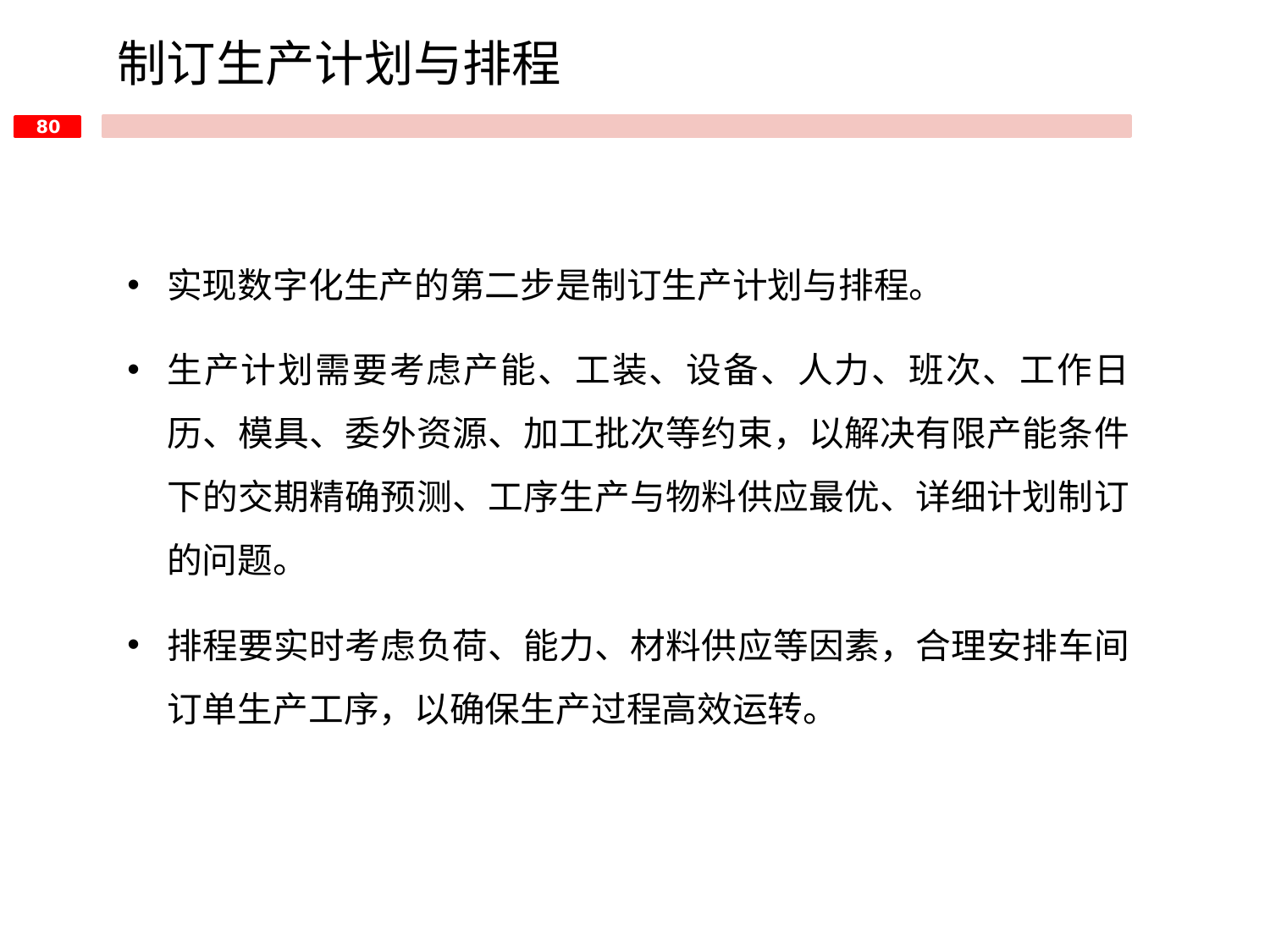

制订生产计划与排程
80
实现数字化生产的第二步是制订生产计划与排程。
生产计划需要考虑产能、工装、设备、人力、班次、工作日历、模具、委外资源、加工批次等约束，以解决有限产能条件下的交期精确预测、工序生产与物料供应最优、详细计划制订的问题。
排程要实时考虑负荷、能力、材料供应等因素，合理安排车间订单生产工序，以确保生产过程高效运转。